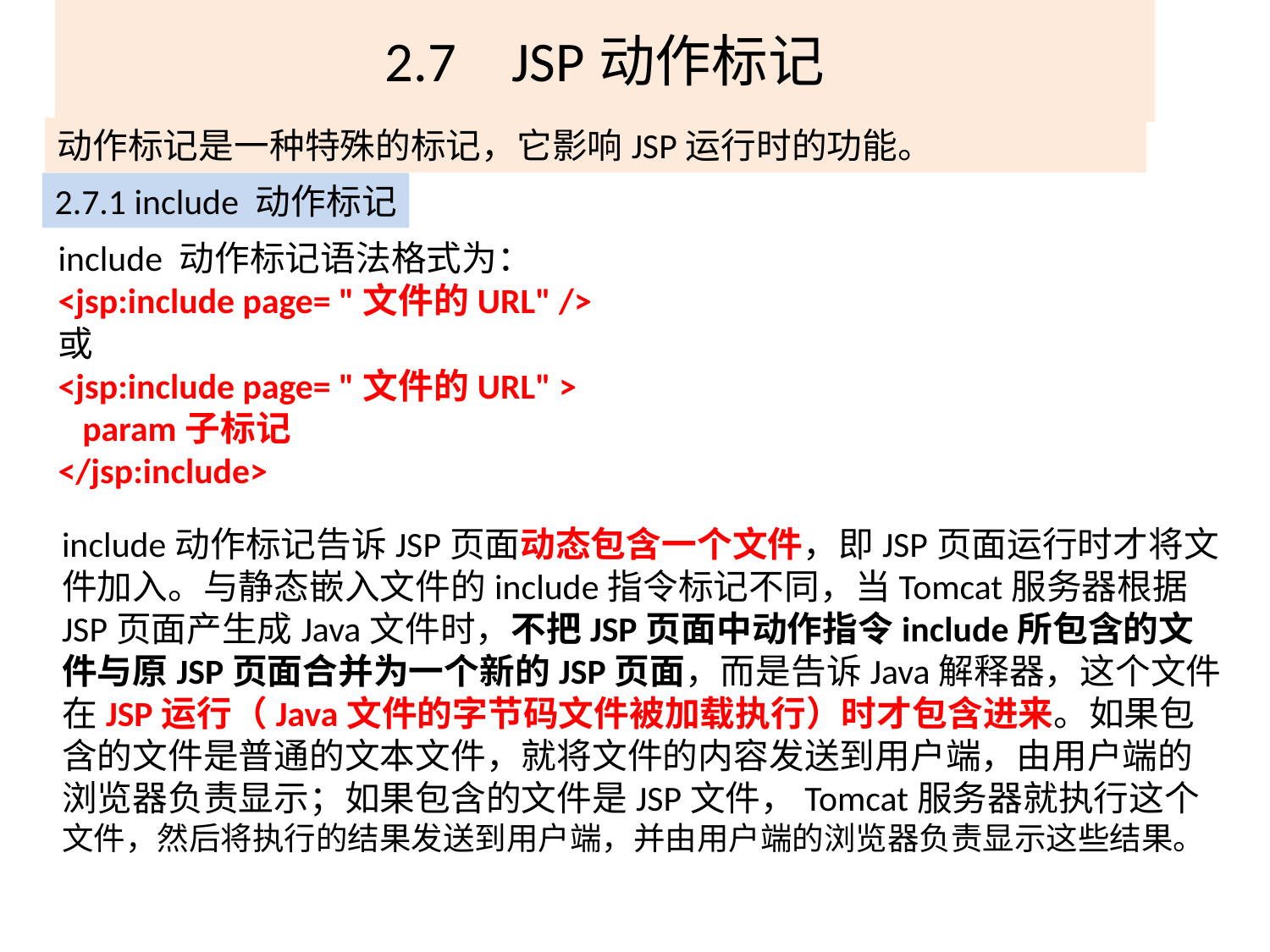

# 2.7	JSP动作标记
动作标记是一种特殊的标记，它影响JSP运行时的功能。
2.7.1 include 动作标记
include 动作标记语法格式为：
<jsp:include page= "文件的URL" />
或
<jsp:include page= "文件的URL" >
   param子标记
</jsp:include>
include动作标记告诉JSP页面动态包含一个文件，即JSP页面运行时才将文件加入。与静态嵌入文件的include指令标记不同，当Tomcat服务器根据JSP页面产生成Java文件时，不把JSP页面中动作指令include所包含的文件与原JSP页面合并为一个新的JSP页面，而是告诉Java解释器，这个文件在JSP运行（Java文件的字节码文件被加载执行）时才包含进来。如果包含的文件是普通的文本文件，就将文件的内容发送到用户端，由用户端的浏览器负责显示；如果包含的文件是JSP文件，Tomcat服务器就执行这个文件，然后将执行的结果发送到用户端，并由用户端的浏览器负责显示这些结果。